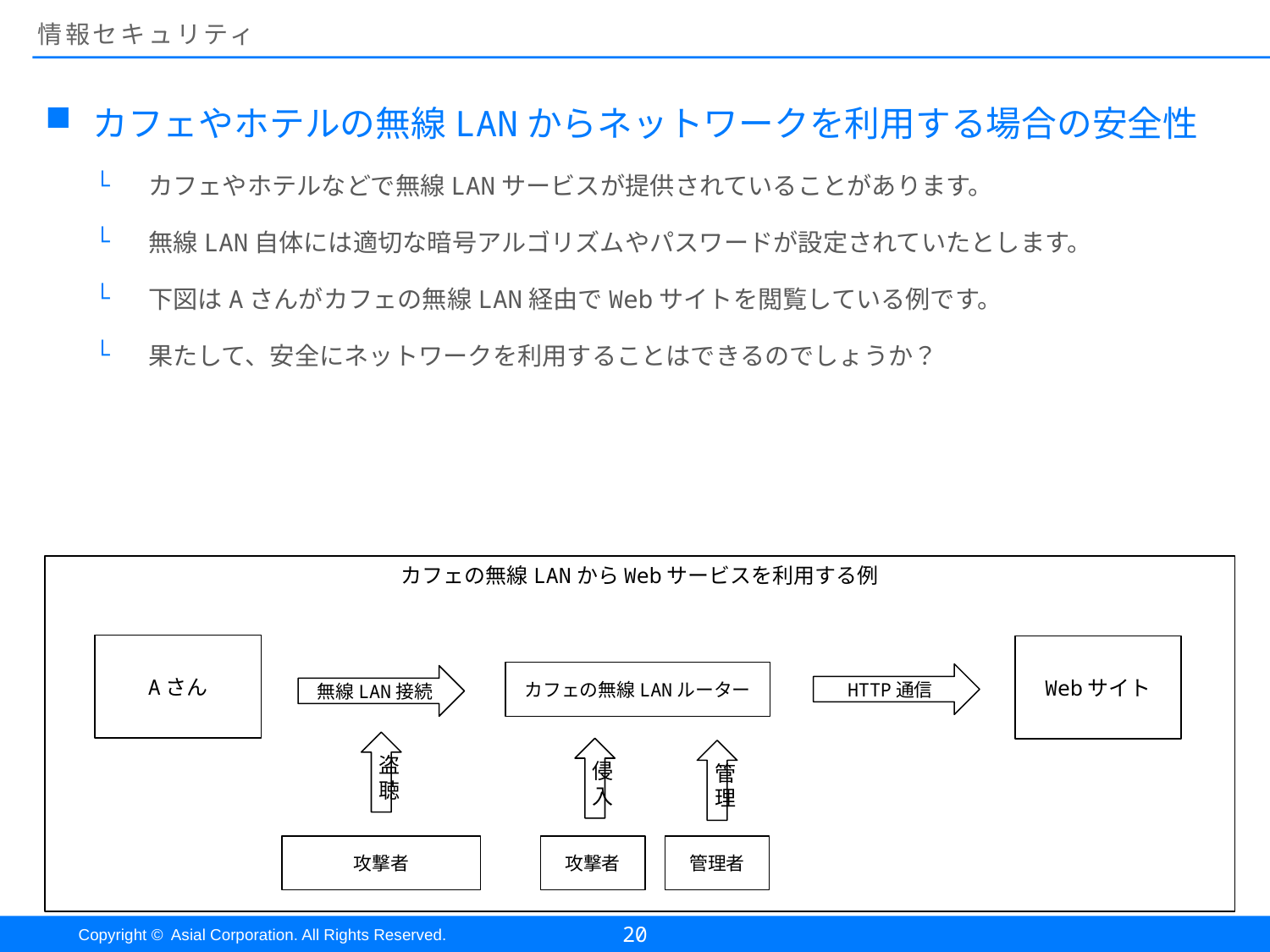

# 情報セキュリティ

カフェやホテルの無線LANからネットワークを利用する場合の安全性
カフェやホテルなどで無線LANサービスが提供されていることがあります。
無線LAN自体には適切な暗号アルゴリズムやパスワードが設定されていたとします。
下図はAさんがカフェの無線LAN経由でWebサイトを閲覧している例です。
果たして、安全にネットワークを利用することはできるのでしょうか？
カフェの無線LANからWebサービスを利用する例
Aさん
Webサイト
カフェの無線LANルーター
HTTP通信
無線LAN接続
盗聴
侵入
管理
攻撃者
攻撃者
管理者
20